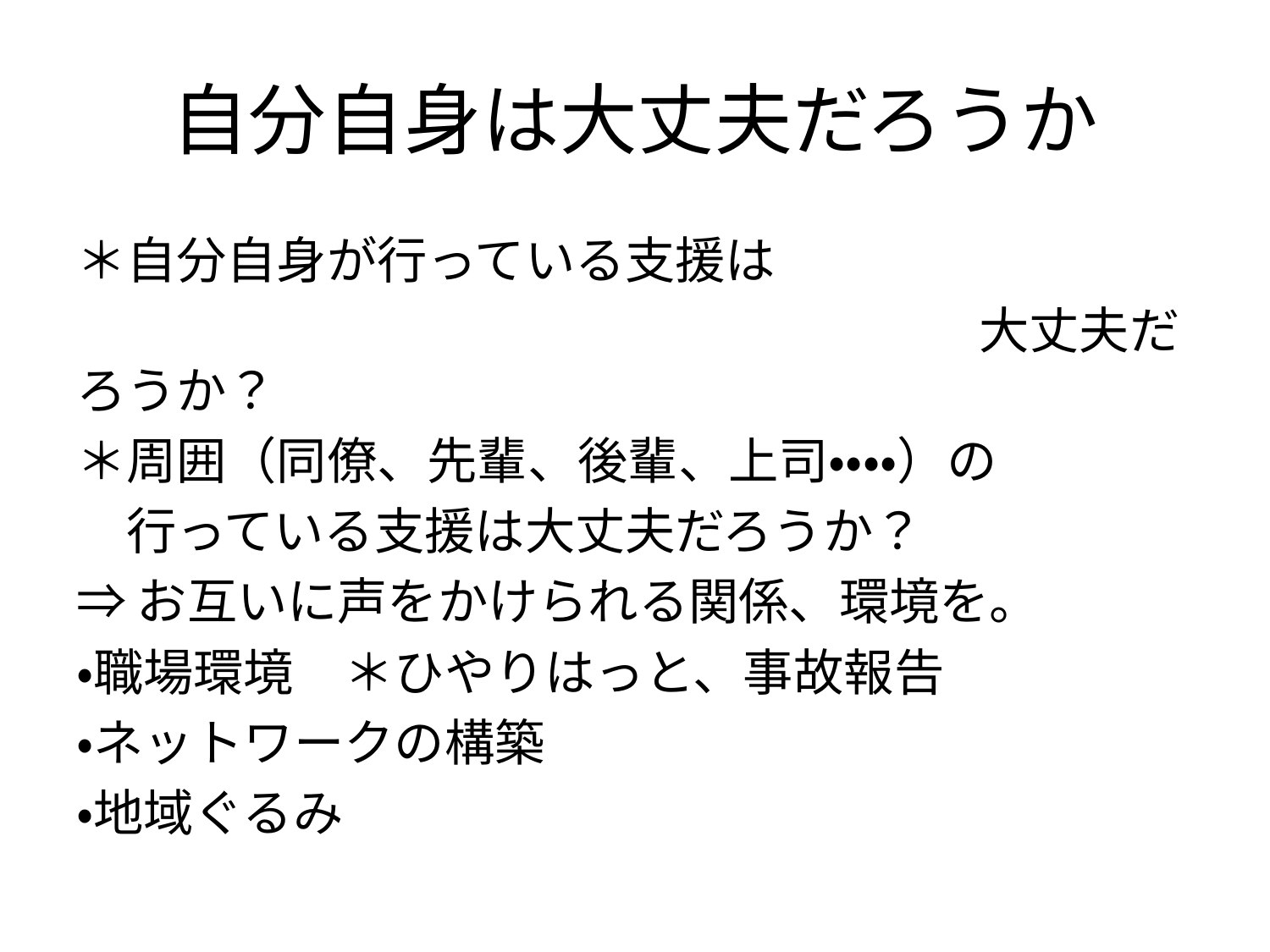

# 自分自身は大丈夫だろうか
＊自分自身が行っている支援は
　　　　　　　　　　　　　　　　　　大丈夫だろうか？
＊周囲（同僚、先輩、後輩、上司・・・・）の
　行っている支援は大丈夫だろうか？
⇒お互いに声をかけられる関係、環境を。
・職場環境　＊ひやりはっと、事故報告
・ネットワークの構築
・地域ぐるみ